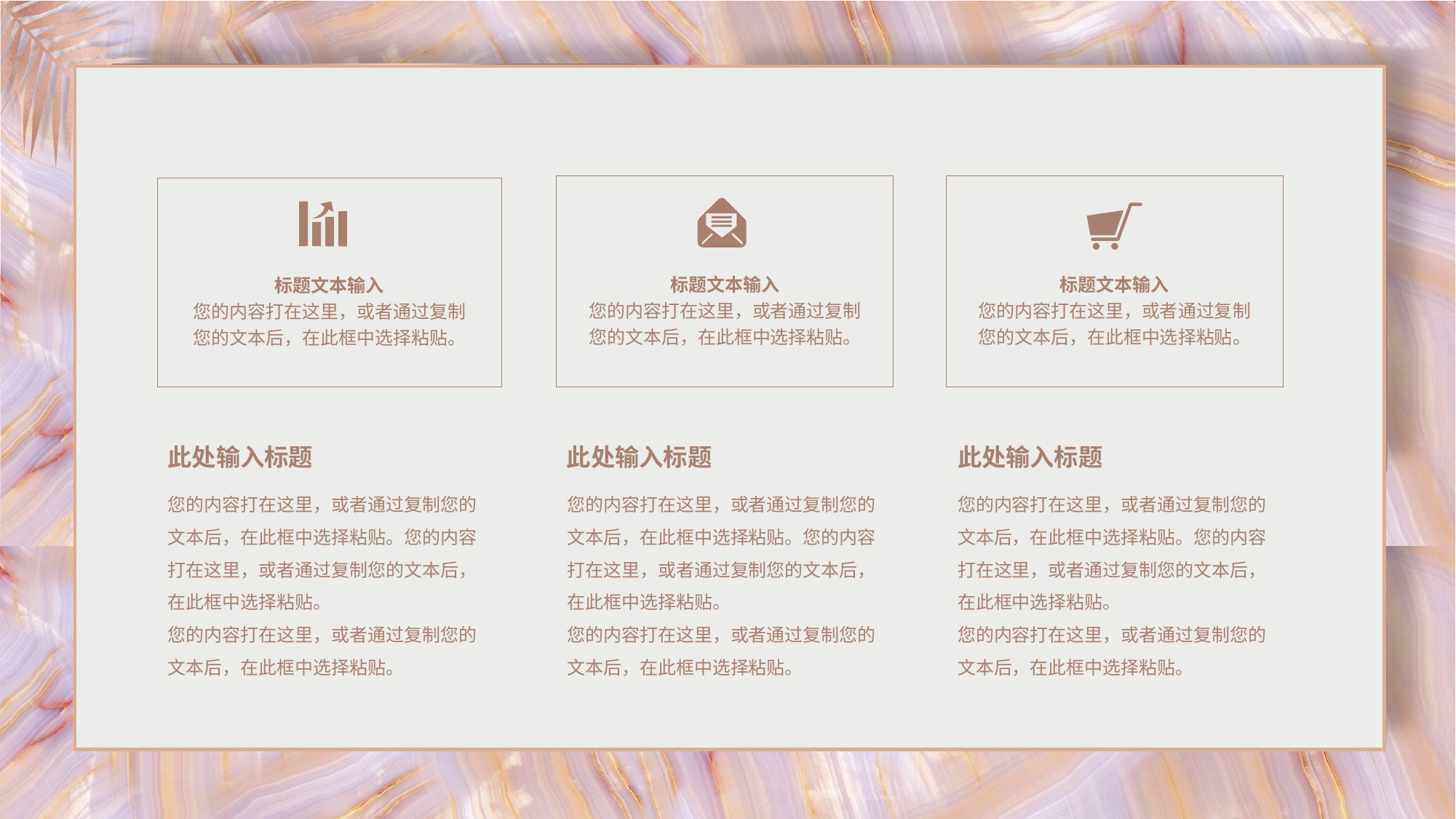

标题文本输入
您的内容打在这里，或者通过复制您的文本后，在此框中选择粘贴。

标题文本输入
您的内容打在这里，或者通过复制您的文本后，在此框中选择粘贴。

标题文本输入
您的内容打在这里，或者通过复制您的文本后，在此框中选择粘贴。

此处输入标题
此处输入标题
此处输入标题
您的内容打在这里，或者通过复制您的文本后，在此框中选择粘贴。您的内容打在这里，或者通过复制您的文本后，在此框中选择粘贴。
您的内容打在这里，或者通过复制您的文本后，在此框中选择粘贴。
您的内容打在这里，或者通过复制您的文本后，在此框中选择粘贴。您的内容打在这里，或者通过复制您的文本后，在此框中选择粘贴。
您的内容打在这里，或者通过复制您的文本后，在此框中选择粘贴。
您的内容打在这里，或者通过复制您的文本后，在此框中选择粘贴。您的内容打在这里，或者通过复制您的文本后，在此框中选择粘贴。
您的内容打在这里，或者通过复制您的文本后，在此框中选择粘贴。